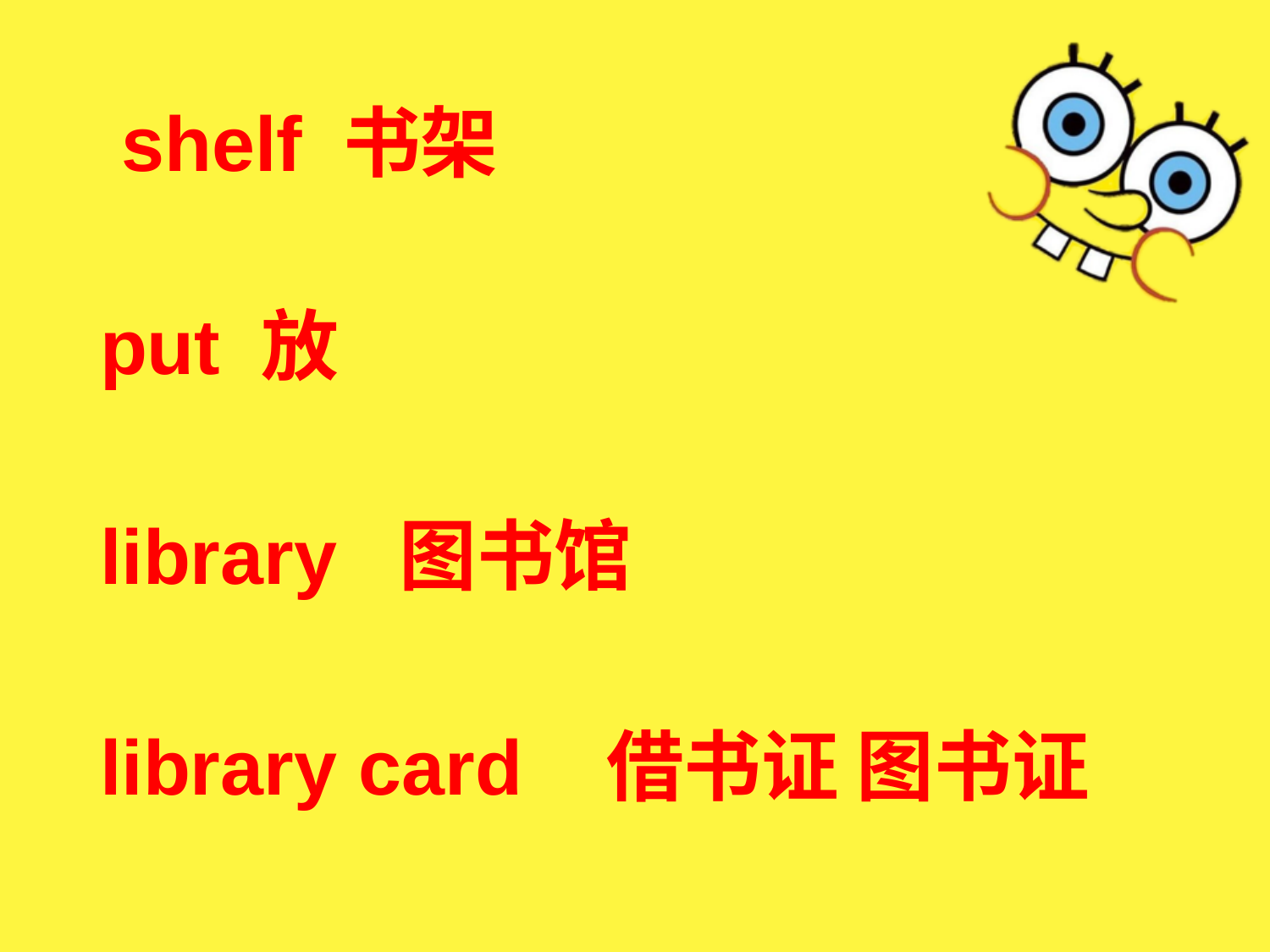

shelf 书架

put 放

library  图书馆

library card   借书证 图书证